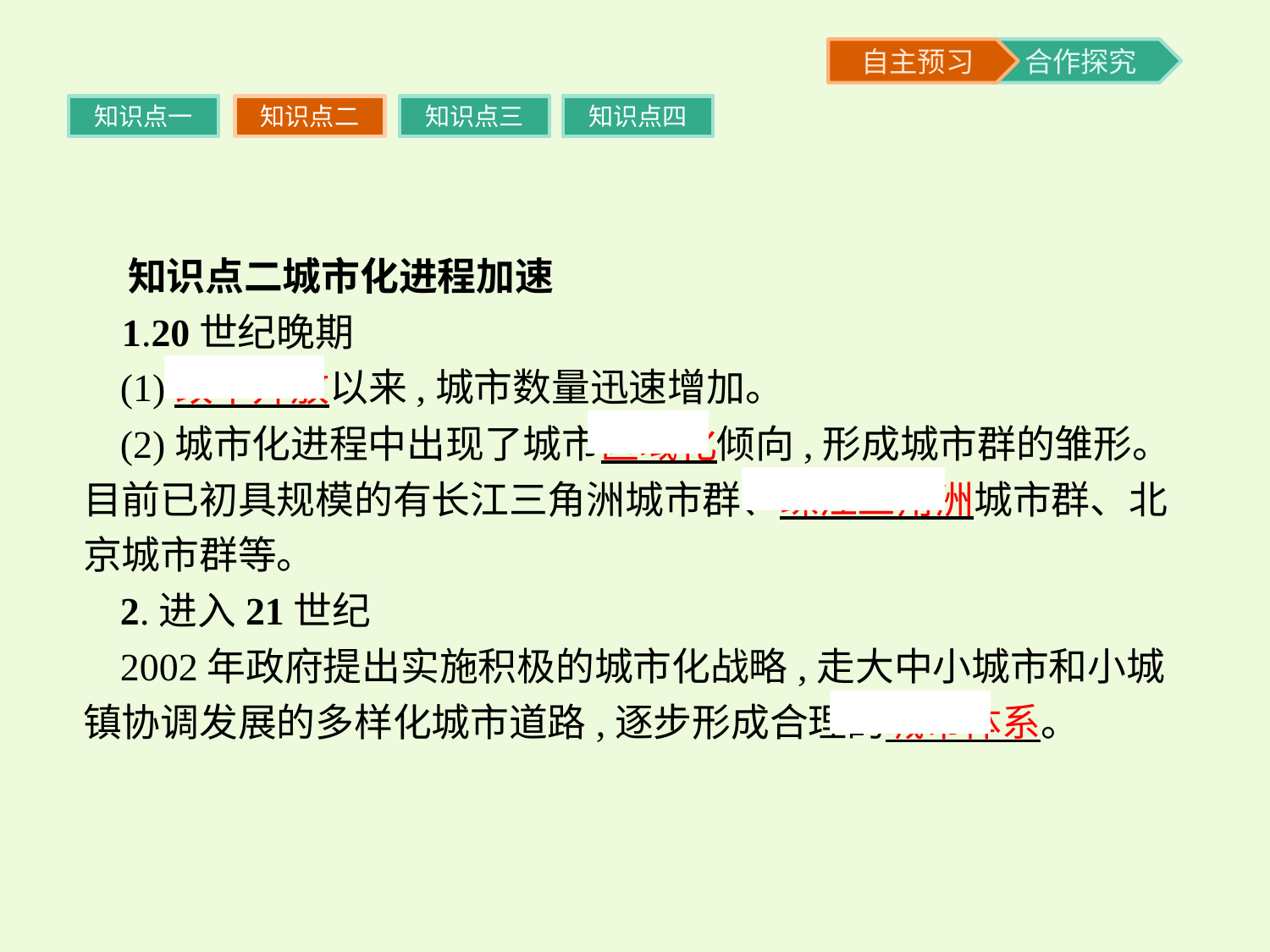

知识点一
知识点二
知识点三
知识点四
    知识点二城市化进程加速
    1.20世纪晚期
(1)改革开放以来,城市数量迅速增加。
(2)城市化进程中出现了城市区域化倾向,形成城市群的雏形。目前已初具规模的有长江三角洲城市群、珠江三角洲城市群、北京城市群等。
2.进入21世纪
2002年政府提出实施积极的城市化战略,走大中小城市和小城镇协调发展的多样化城市道路,逐步形成合理的城市体系。